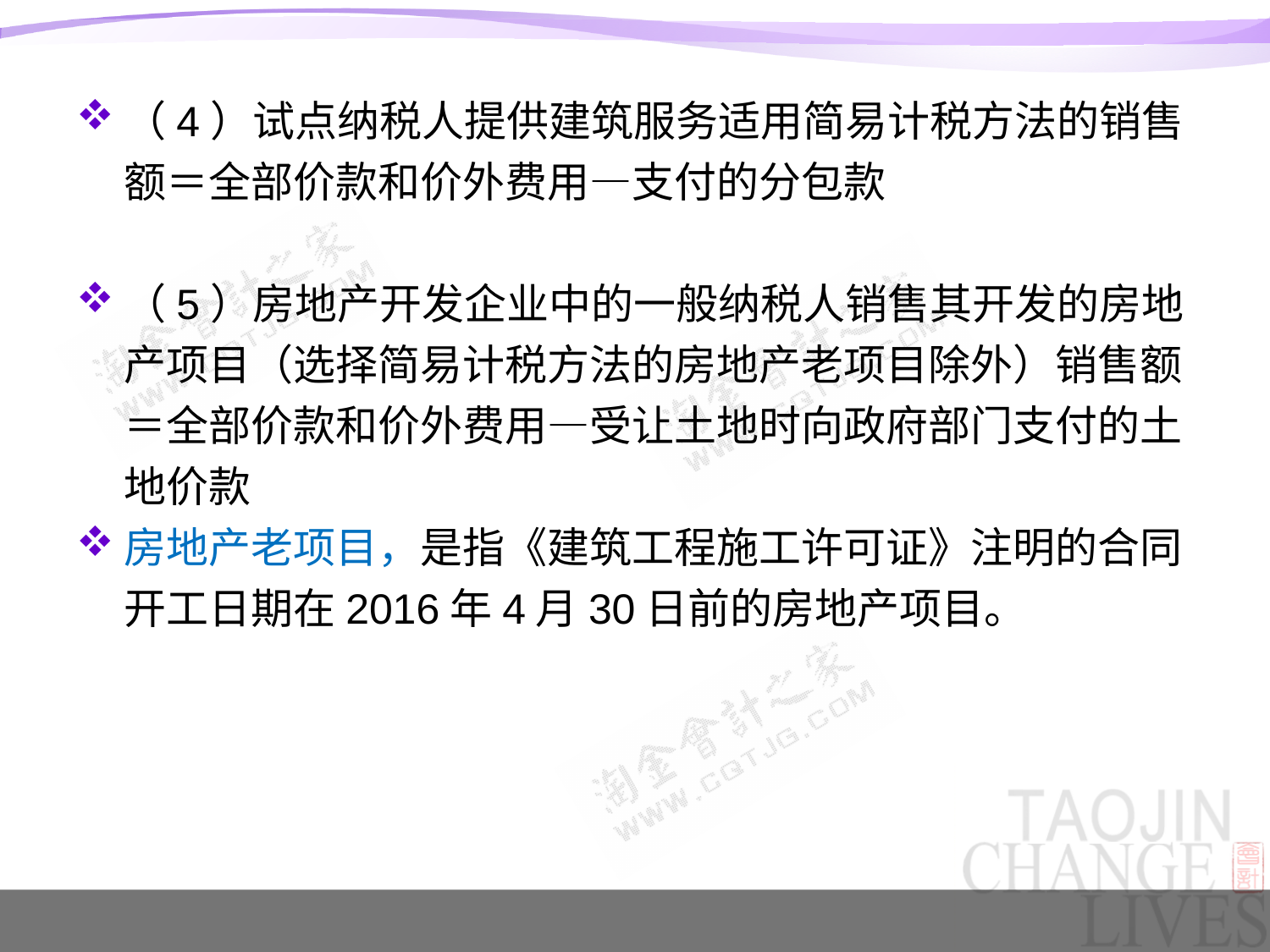

#
（4）试点纳税人提供建筑服务适用简易计税方法的销售额＝全部价款和价外费用—支付的分包款

（5）房地产开发企业中的一般纳税人销售其开发的房地产项目（选择简易计税方法的房地产老项目除外）销售额＝全部价款和价外费用—受让土地时向政府部门支付的土地价款
房地产老项目，是指《建筑工程施工许可证》注明的合同开工日期在2016年4月30日前的房地产项目。